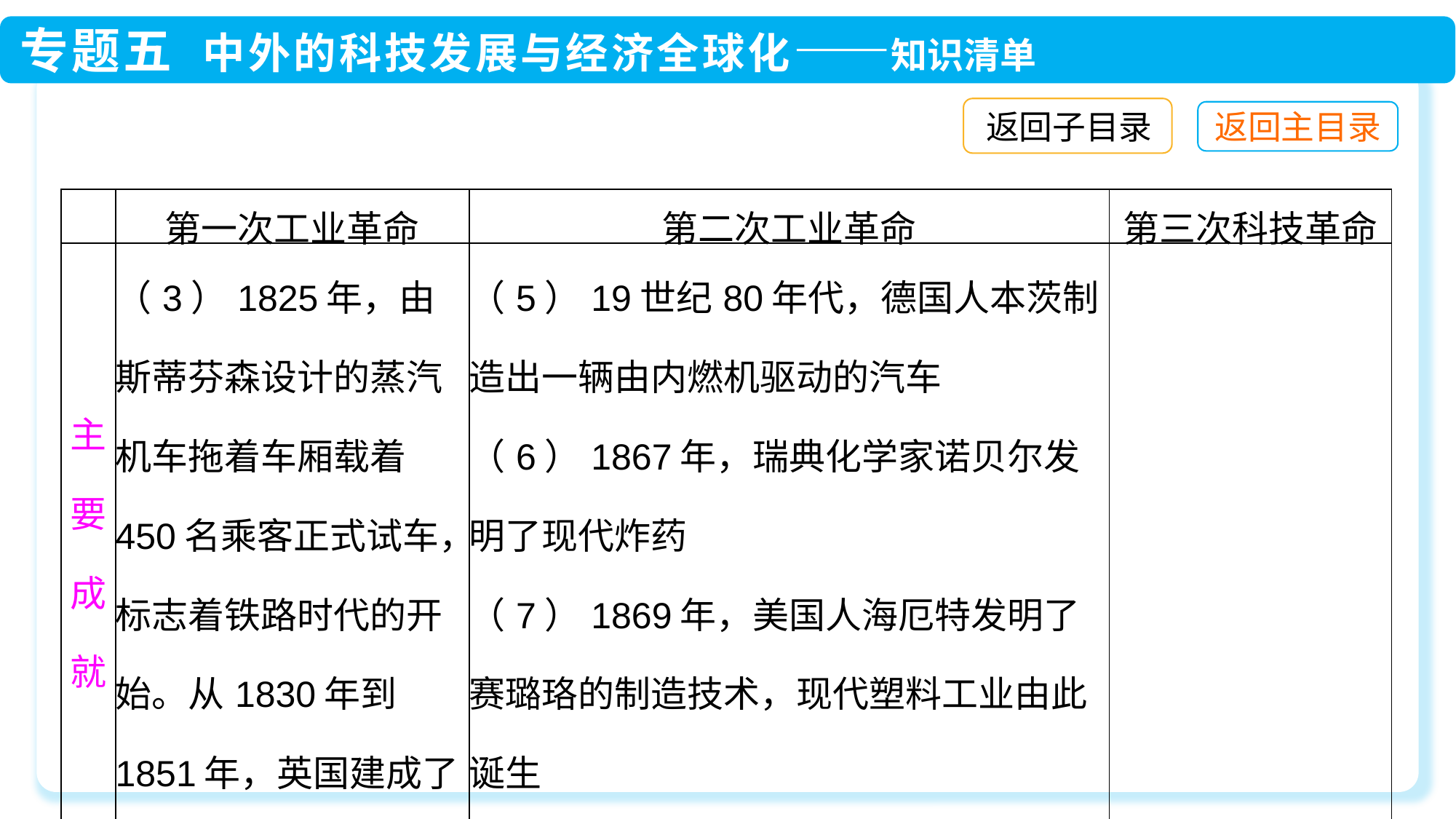

返回子目录
|  | 第一次工业革命 | 第二次工业革命 | 第三次科技革命 |
| --- | --- | --- | --- |
| 主要成就 | （3）1825年，由斯蒂芬森设计的蒸汽机车拖着车厢载着450名乘客正式试车，标志着铁路时代的开始。从1830年到1851年，英国建成了总长约1万千米的铁路网 | （5）19世纪80年代，德国人本茨制造出一辆由内燃机驱动的汽车 （6）1867年，瑞典化学家诺贝尔发明了现代炸药 （7）1869年，美国人海厄特发明了赛璐珞的制造技术，现代塑料工业由此诞生 （8）1884年，法国人夏尔多内发明了人造纤维 |  |